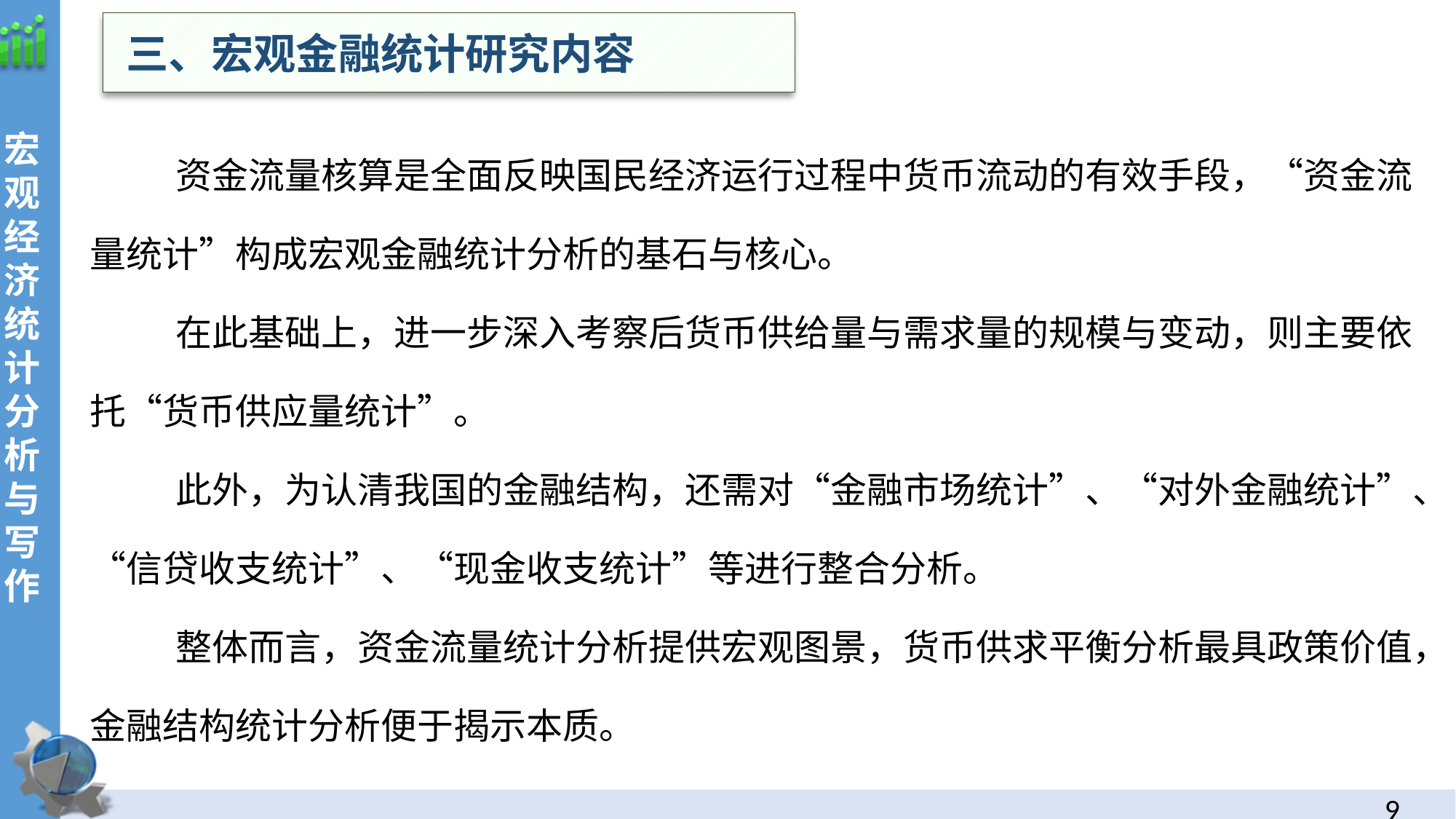

三、宏观金融统计研究内容
资金流量核算是全面反映国民经济运行过程中货币流动的有效手段，“资金流量统计”构成宏观金融统计分析的基石与核心。
在此基础上，进一步深入考察后货币供给量与需求量的规模与变动，则主要依托“货币供应量统计”。
此外，为认清我国的金融结构，还需对“金融市场统计”、“对外金融统计”、“信贷收支统计”、“现金收支统计”等进行整合分析。
整体而言，资金流量统计分析提供宏观图景，货币供求平衡分析最具政策价值，金融结构统计分析便于揭示本质。
9